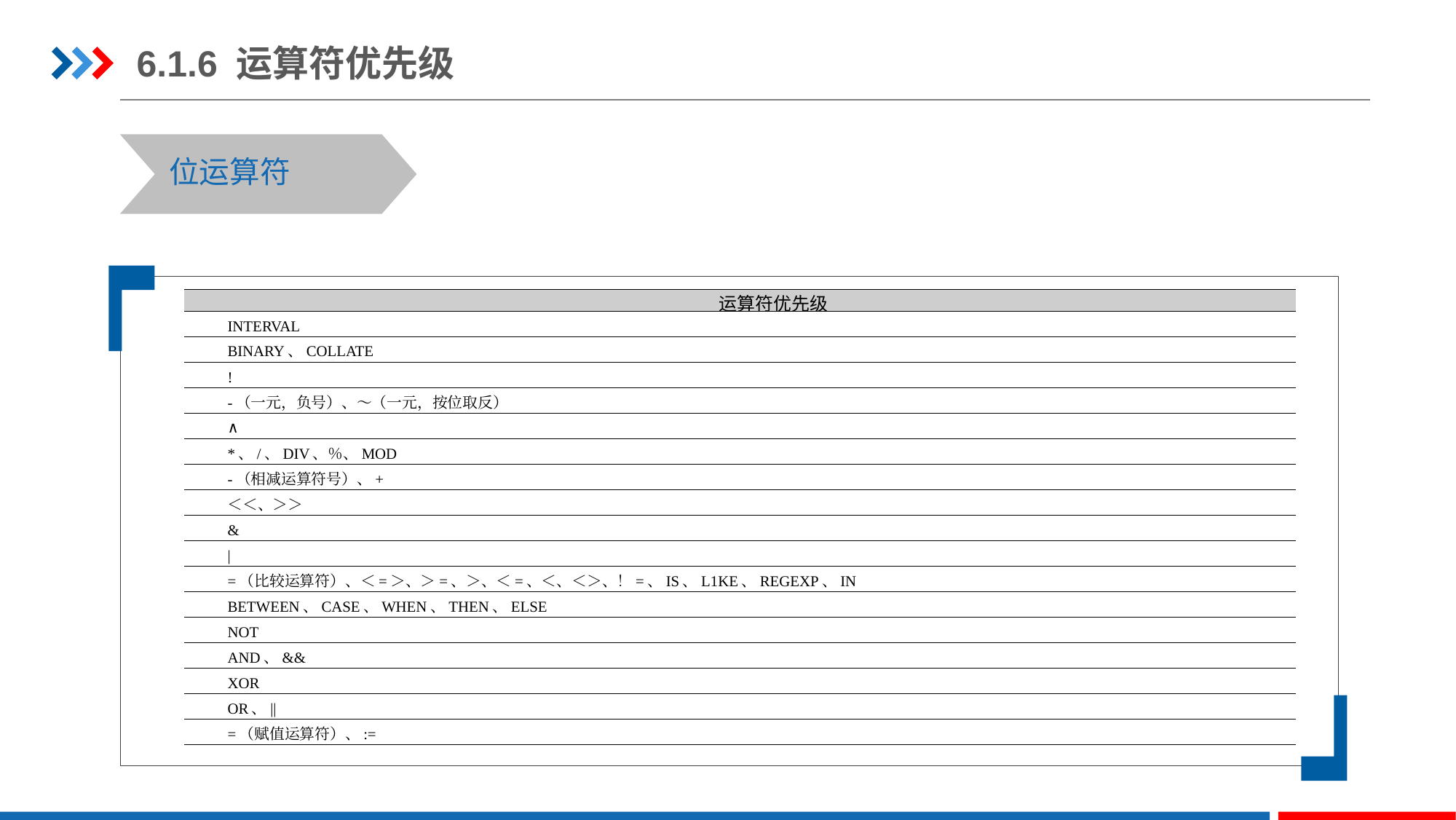

6.1.6 运算符优先级

位运算符

| 运算符优先级 |
| --- |
| INTERVAL |
| BINARY、COLLATE |
| ! |
| -（一元，负号）、～（一元，按位取反） |
| ∧ |
| \*、/、DIV、％、MOD |
| -（相减运算符号）、+ |
| ＜＜、＞＞ |
| & |
| | |
| =（比较运算符）、＜=＞、＞=、＞、＜=、＜、＜＞、！=、IS、L1KE、REGEXP、IN |
| BETWEEN、CASE、WHEN、THEN、ELSE |
| NOT |
| AND、&& |
| XOR |
| OR、|| |
| =（赋值运算符）、:= |